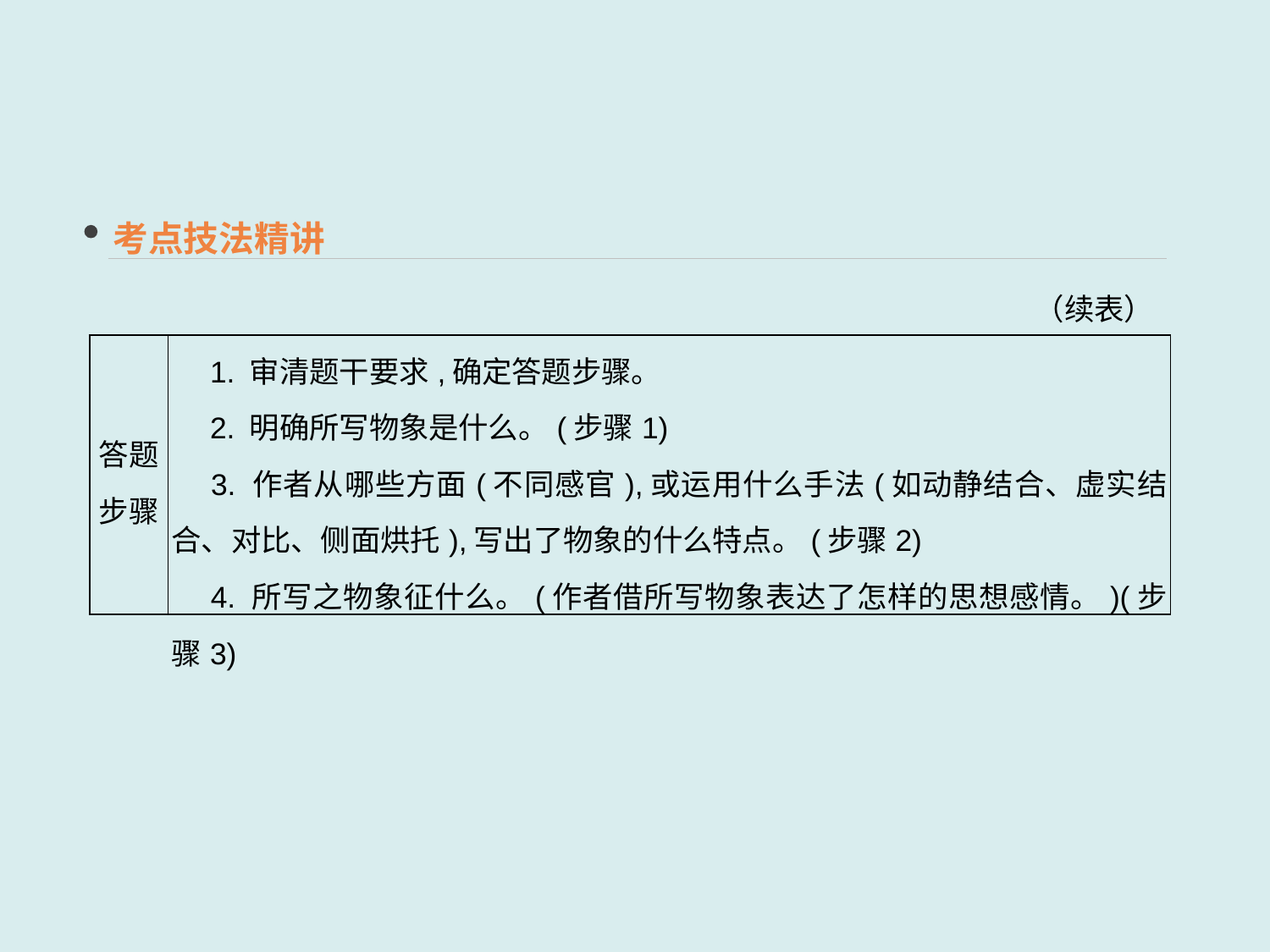

考点技法精讲

（续表）
| 答题步骤 | 1. 审清题干要求,确定答题步骤。 　2. 明确所写物象是什么。(步骤1) 　3. 作者从哪些方面(不同感官),或运用什么手法(如动静结合、虚实结合、对比、侧面烘托),写出了物象的什么特点。(步骤2) 　4. 所写之物象征什么。(作者借所写物象表达了怎样的思想感情。)(步骤3) |
| --- | --- |